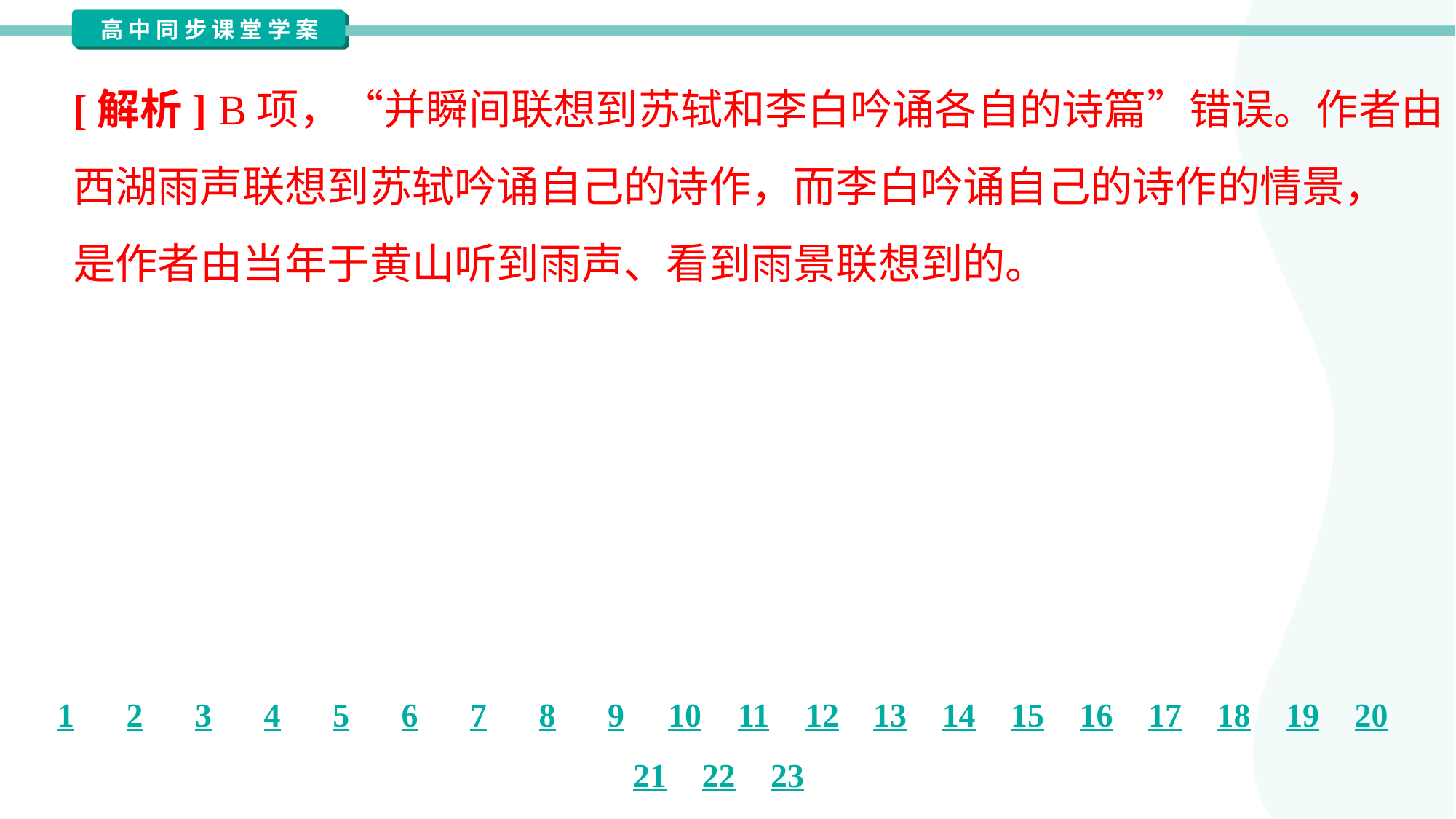

[解析] B项，“并瞬间联想到苏轼和李白吟诵各自的诗篇”错误。作者由
西湖雨声联想到苏轼吟诵自己的诗作，而李白吟诵自己的诗作的情景，
是作者由当年于黄山听到雨声、看到雨景联想到的。